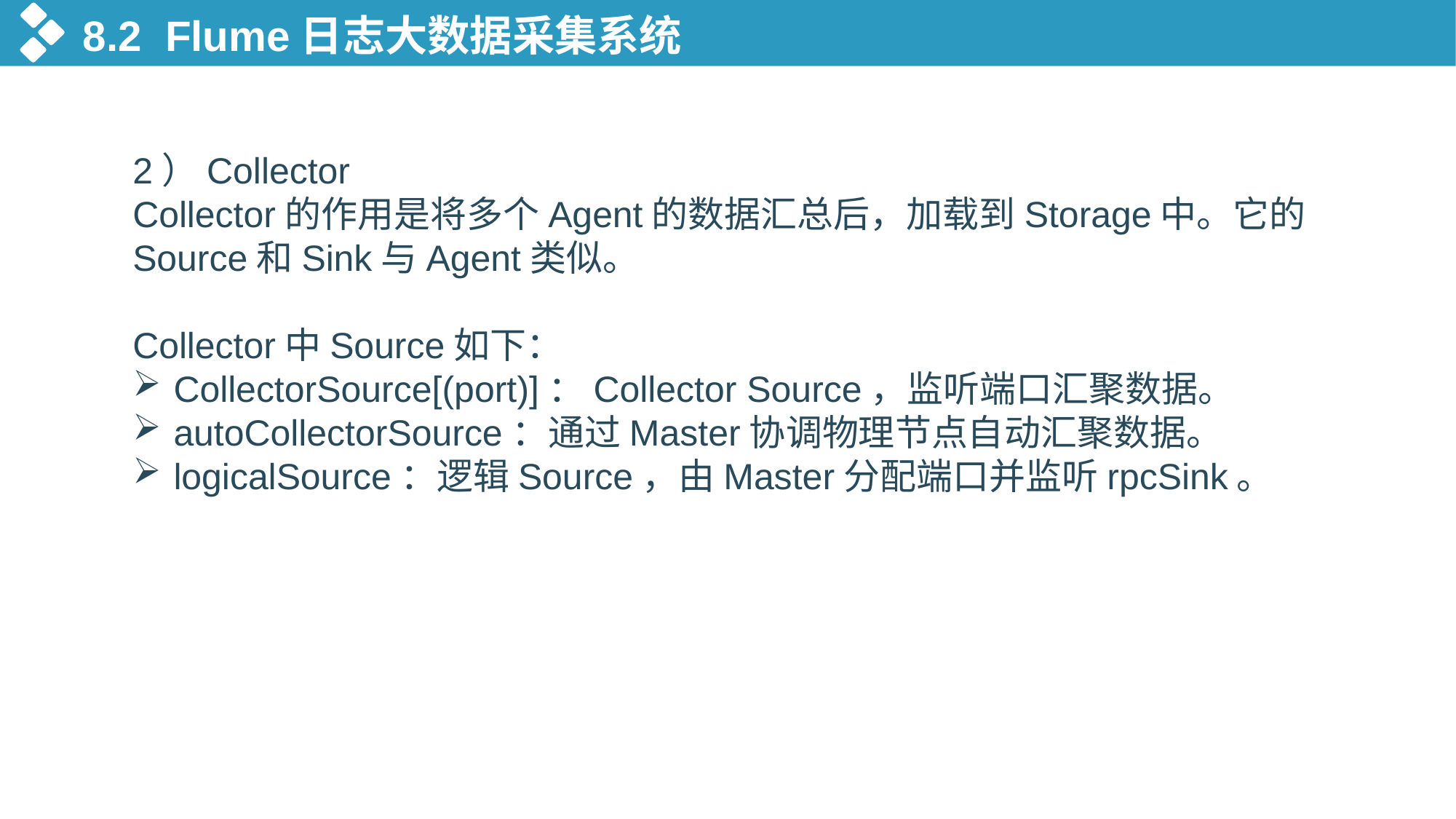

8.2  Flume日志大数据采集系统

2）Collector
Collector的作用是将多个Agent的数据汇总后，加载到Storage中。它的Source和Sink与Agent类似。

Collector中Source如下：
CollectorSource[(port)]：Collector Source，监听端口汇聚数据。
autoCollectorSource：通过Master协调物理节点自动汇聚数据。
logicalSource：逻辑Source，由Master分配端口并监听rpcSink。